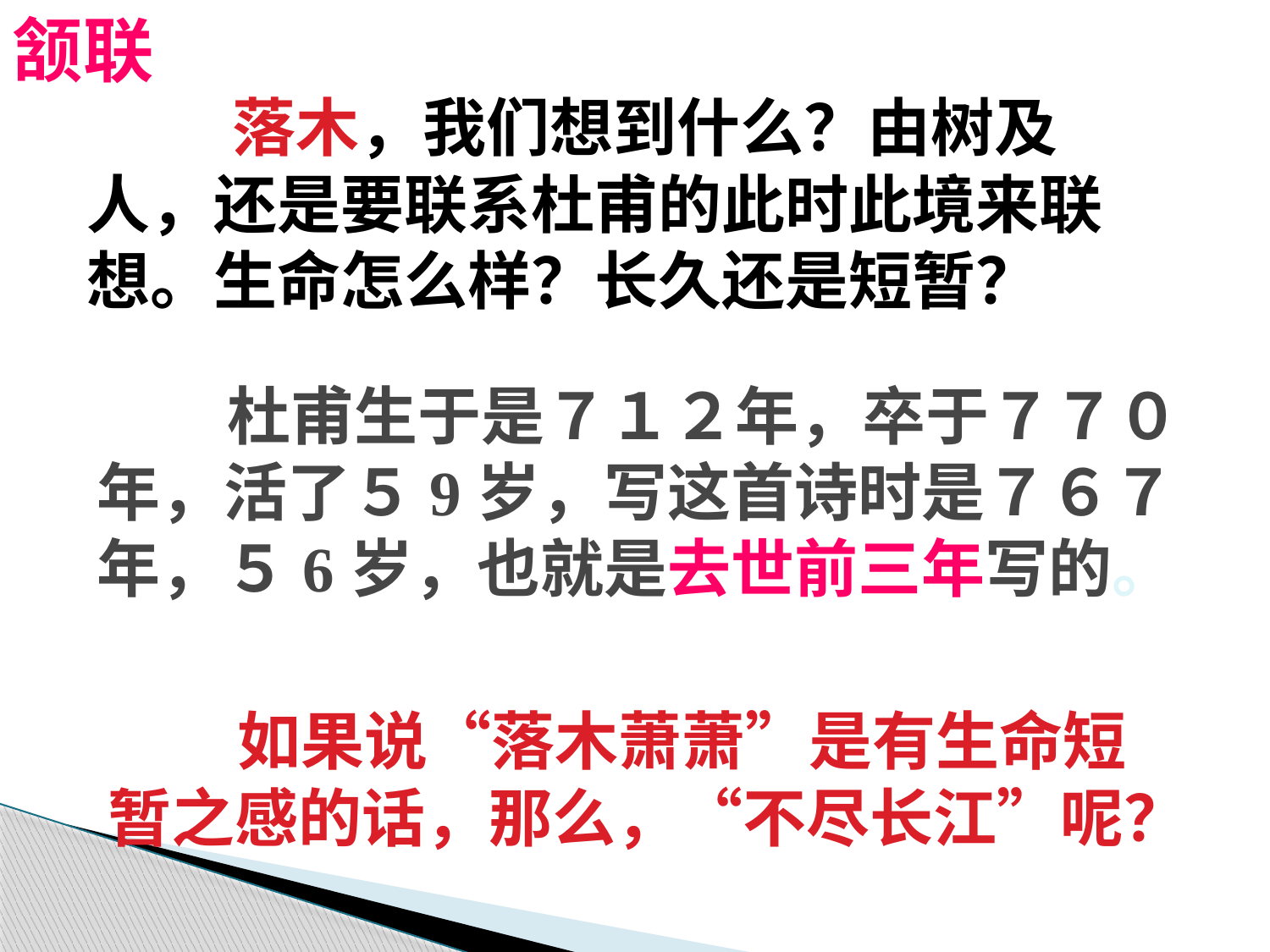

颔联
        落木，我们想到什么？由树及人，还是要联系杜甫的此时此境来联想。生命怎么样？长久还是短暂？
        杜甫生于是７１２年，卒于７７０年，活了５9岁，写这首诗时是７６７年，５6岁，也就是去世前三年写的。
       如果说“落木萧萧”是有生命短暂之感的话，那么，“不尽长江”呢？